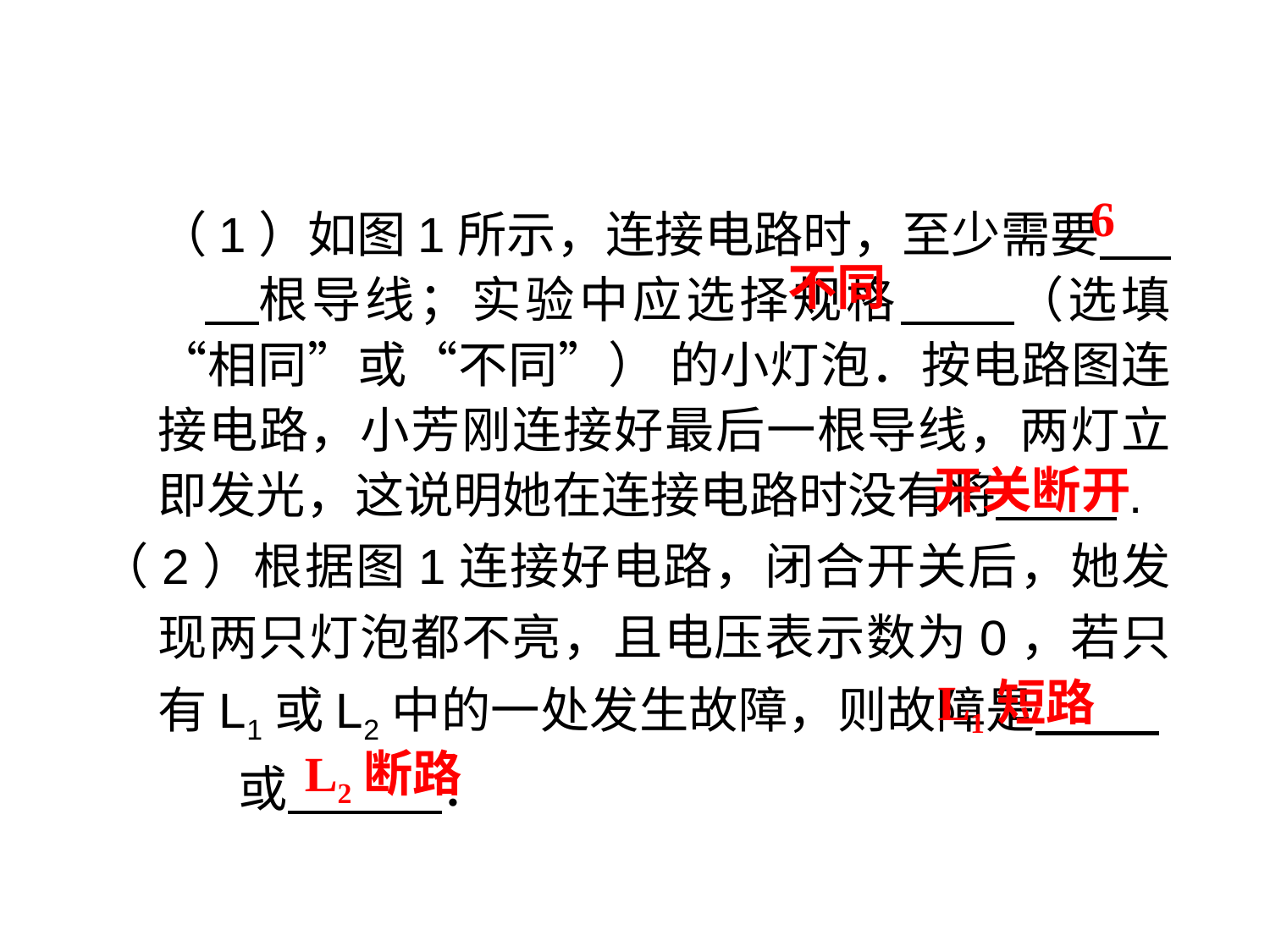

6
（1）如图1所示，连接电路时，至少需要　   . 　根导线；实验中应选择规格　    （选填“相同”或“不同”） 的小灯泡．按电路图连接电路，小芳刚连接好最后一根导线，两灯立即发光，这说明她在连接电路时没有将           .
（2）根据图1连接好电路，闭合开关后，她发现两只灯泡都不亮，且电压表示数为0，若只有L1或L2中的一处发生故障，则故障是           .     或              ．
不同
开关断开
L1短路
L2断路